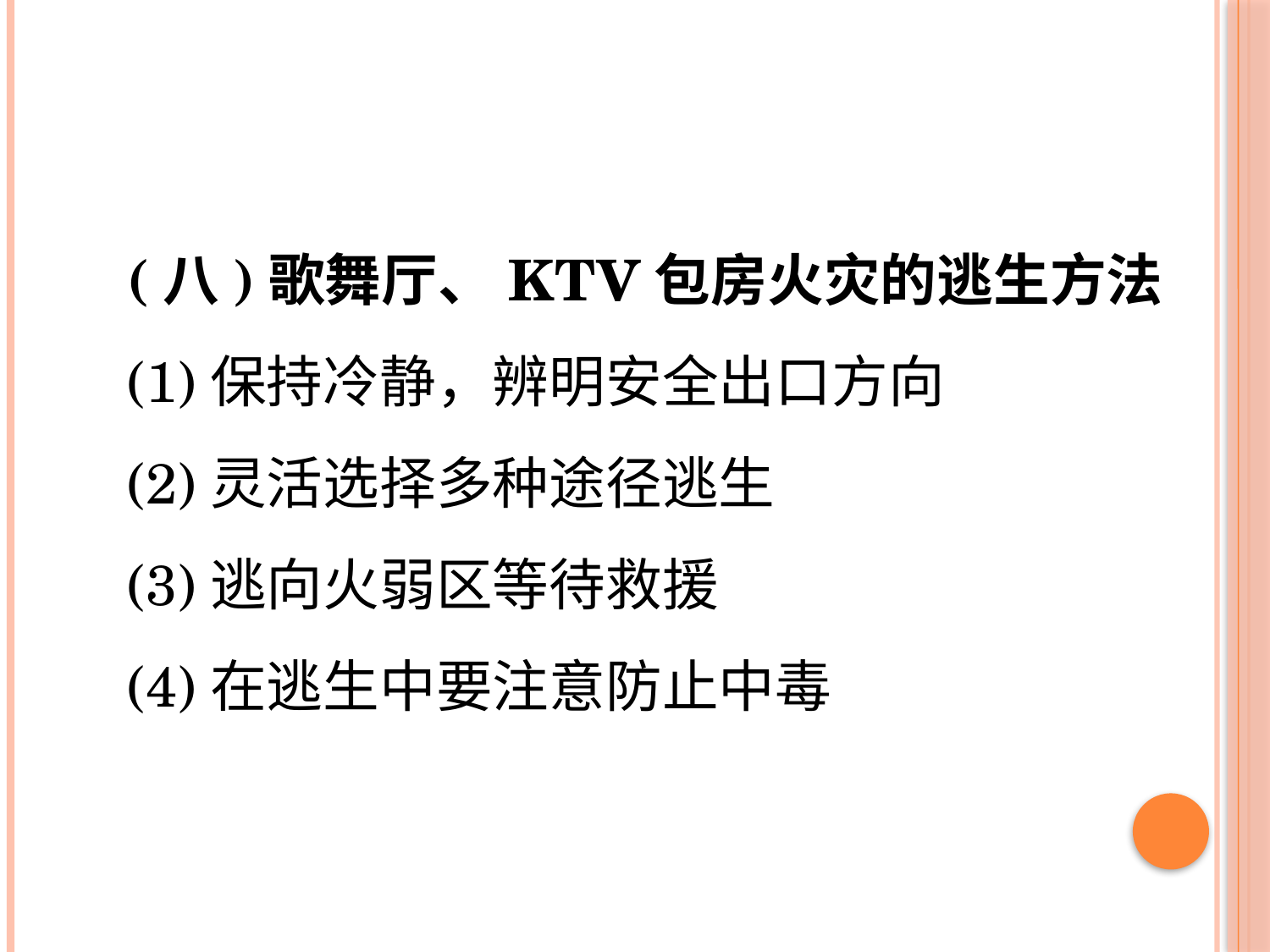

(八)歌舞厅、KTV包房火灾的逃生方法
(1)保持冷静，辨明安全出口方向
(2)灵活选择多种途径逃生
(3)逃向火弱区等待救援
(4)在逃生中要注意防止中毒